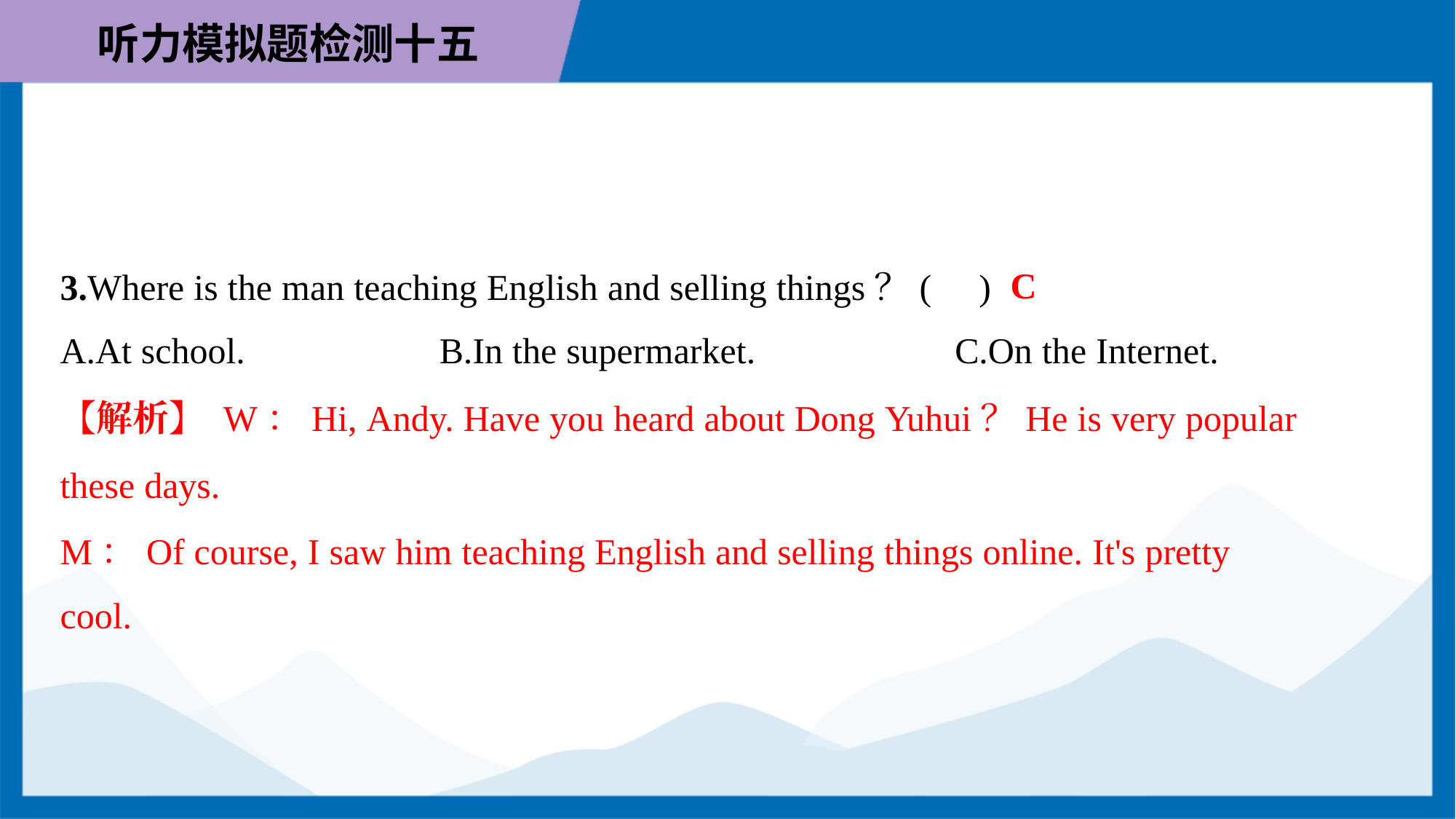

C
3.Where is the man teaching English and selling things？(     )
A.At school.	B.In the supermarket.	C.On the Internet.
【解析】 W：Hi, Andy. Have you heard about Dong Yuhui？He is very popular
these days.
M：Of course, I saw him teaching English and selling things online. It's pretty
cool.